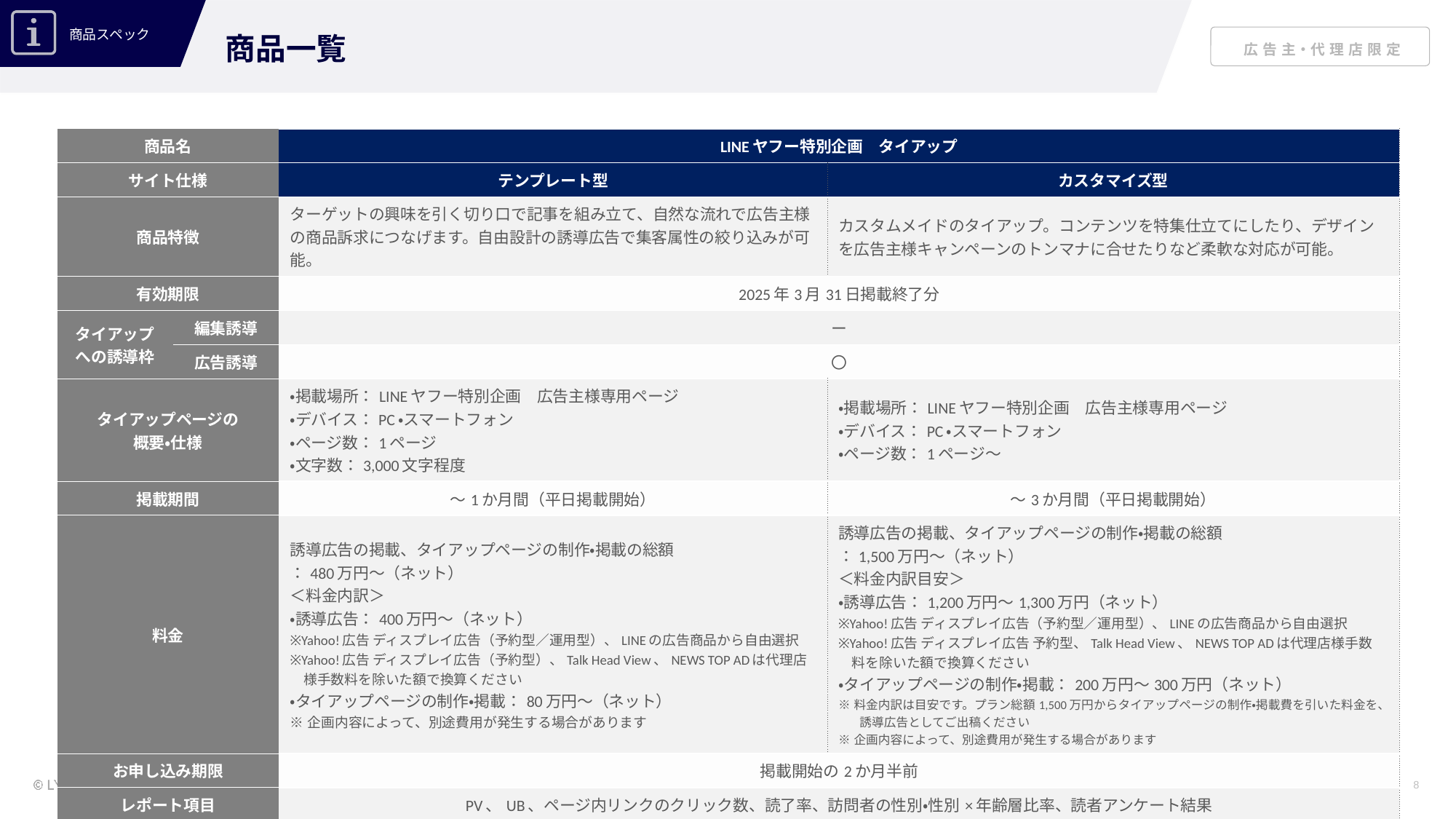

商品一覧
| 商品名 |  | LINEヤフー特別企画　タイアップ |  |
| --- | --- | --- | --- |
| サイト仕様 |  | テンプレート型 | カスタマイズ型 |
| 商品特徴 |  | ターゲットの興味を引く切り口で記事を組み立て、自然な流れで広告主様の商品訴求につなげます。自由設計の誘導広告で集客属性の絞り込みが可能。 | カスタムメイドのタイアップ。コンテンツを特集仕立てにしたり、デザインを広告主様キャンペーンのトンマナに合せたりなど柔軟な対応が可能。 |
| 有効期限 |  | 2025年3月31日掲載終了分 |  |
| タイアップ への誘導枠 | 編集誘導 | ー |  |
|  | 広告誘導 | 〇 |  |
| タイアップページの 概要・仕様 |  | ・掲載場所：LINEヤフー特別企画　広告主様専用ページ ・デバイス：PC・スマートフォン ・ページ数：1ページ ・文字数：3,000文字程度 | ・掲載場所：LINEヤフー特別企画　広告主様専用ページ ・デバイス：PC・スマートフォン ・ページ数：1ページ～ |
| 掲載期間 |  | ～1か月間（平日掲載開始） | ～3か月間（平日掲載開始） |
| 料金 |  | 誘導広告の掲載、タイアップページの制作・掲載の総額 ：480万円～（ネット） ＜料金内訳＞ ・誘導広告：400万円～（ネット） ※Yahoo!広告 ディスプレイ広告（予約型／運用型）、LINEの広告商品から自由選択 ※Yahoo!広告 ディスプレイ広告（予約型）、Talk Head View、NEWS TOP ADは代理店 　様手数料を除いた額で換算ください ・タイアップページの制作・掲載：80万円～（ネット） ※企画内容によって、別途費用が発生する場合があります | 誘導広告の掲載、タイアップページの制作・掲載の総額 ：1,500万円～（ネット） ＜料金内訳目安＞ ・誘導広告：1,200万円～1,300万円（ネット） ※Yahoo!広告 ディスプレイ広告（予約型／運用型）、LINEの広告商品から自由選択 ※Yahoo!広告 ディスプレイ広告 予約型、Talk Head View、NEWS TOP ADは代理店様手数 　料を除いた額で換算ください ・タイアップページの制作・掲載：200万円～300万円（ネット） ※料金内訳は目安です。プラン総額1,500万円からタイアップページの制作・掲載費を引いた料金を、誘導広告としてご出稿ください ※企画内容によって、別途費用が発生する場合があります |
| お申し込み期限 |  | 掲載開始の2か月半前 |  |
| レポート項目 |  | PV、UB、ページ内リンクのクリック数、読了率、訪問者の性別・性別×年齢層比率、読者アンケート結果 |  |
| 備考 |  |  |  |